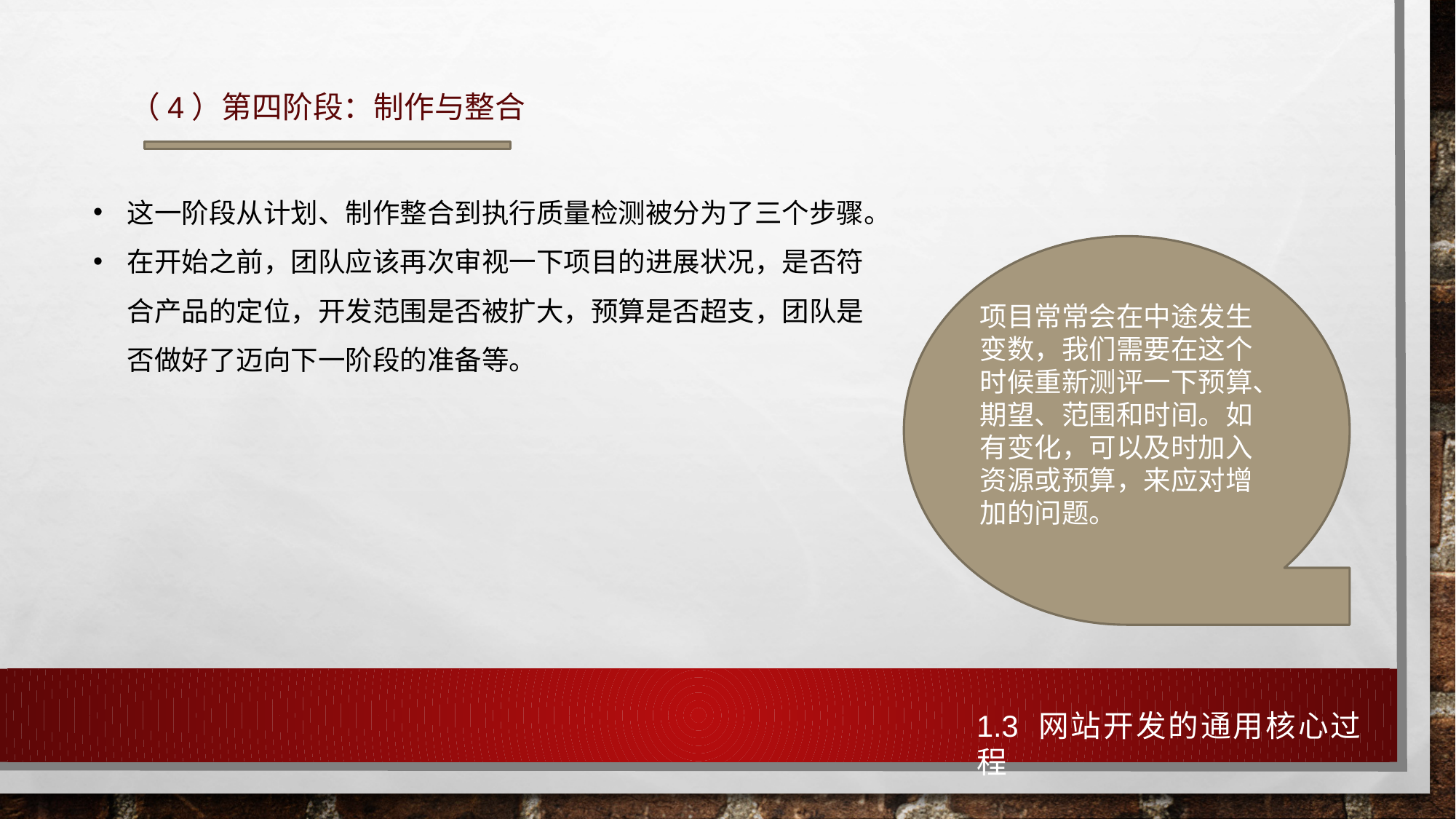

（4）第四阶段：制作与整合

这一阶段从计划、制作整合到执行质量检测被分为了三个步骤。
在开始之前，团队应该再次审视一下项目的进展状况，是否符合产品的定位，开发范围是否被扩大，预算是否超支，团队是否做好了迈向下一阶段的准备等。

项目常常会在中途发生变数，我们需要在这个时候重新测评一下预算、期望、范围和时间。如有变化，可以及时加入资源或预算，来应对增加的问题。

1.3 网站开发的通用核心过程